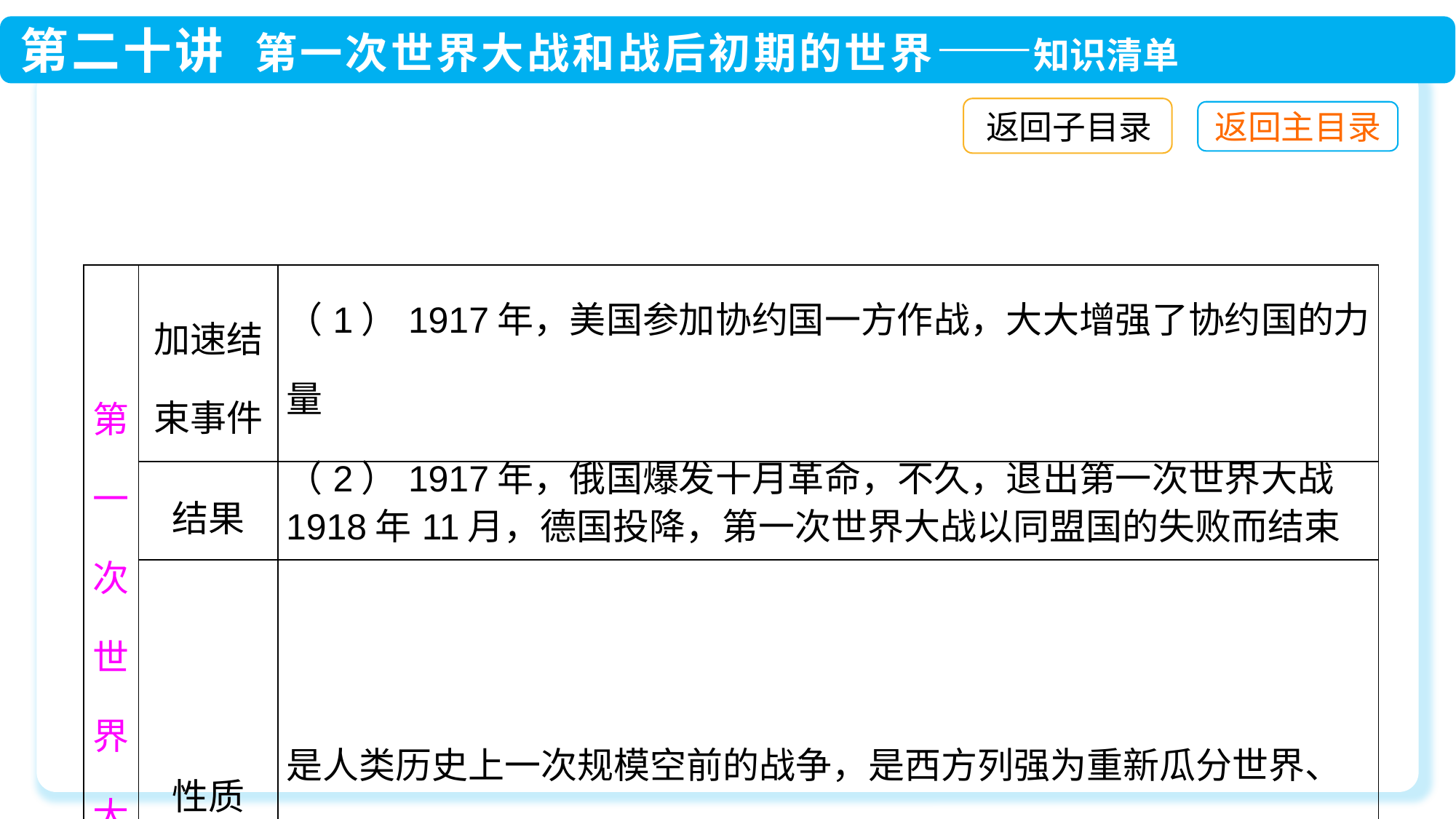

返回子目录
| 第一次世界大战 | 加速结束事件 | （1）1917年，美国参加协约国一方作战，大大增强了协约国的力量 （2）1917年，俄国爆发十月革命，不久，退出第一次世界大战 |
| --- | --- | --- |
|  | 结果 | 1918年11月，德国投降，第一次世界大战以同盟国的失败而结束 |
|  | 性质 | 是人类历史上一次规模空前的战争，是西方列强为重新瓜分世界、争夺世界霸权而发动的一场帝国主义战争 |